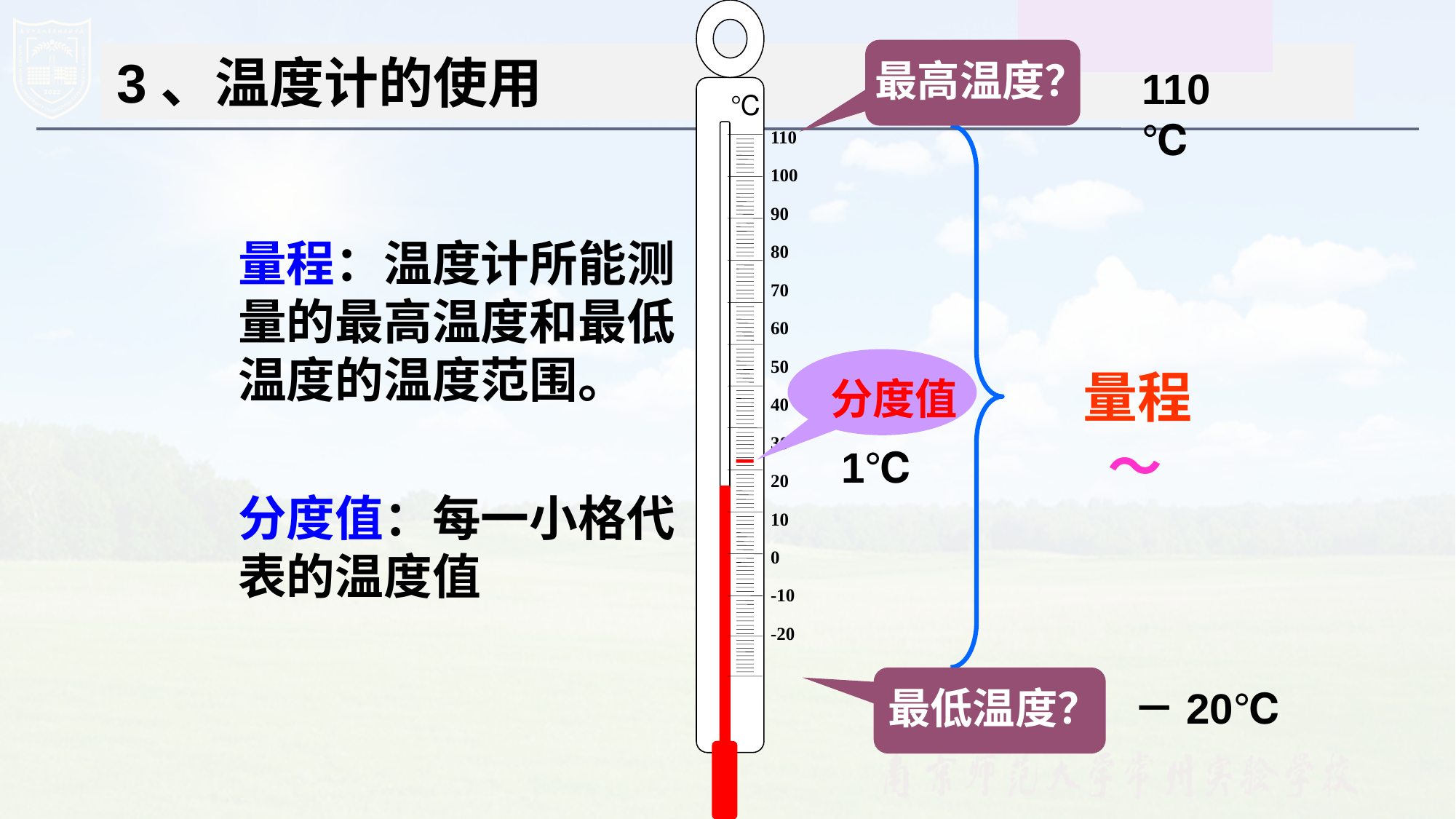

℃

最高温度？
3、温度计的使用
110℃
110
100
90
80
70
60
50
40
30
20
10
0
-10
-20

量程：温度计所能测量的最高温度和最低温度的温度范围。

  分度值
量程
～
1℃

分度值：每一小格代表的温度值

最低温度？
－20℃